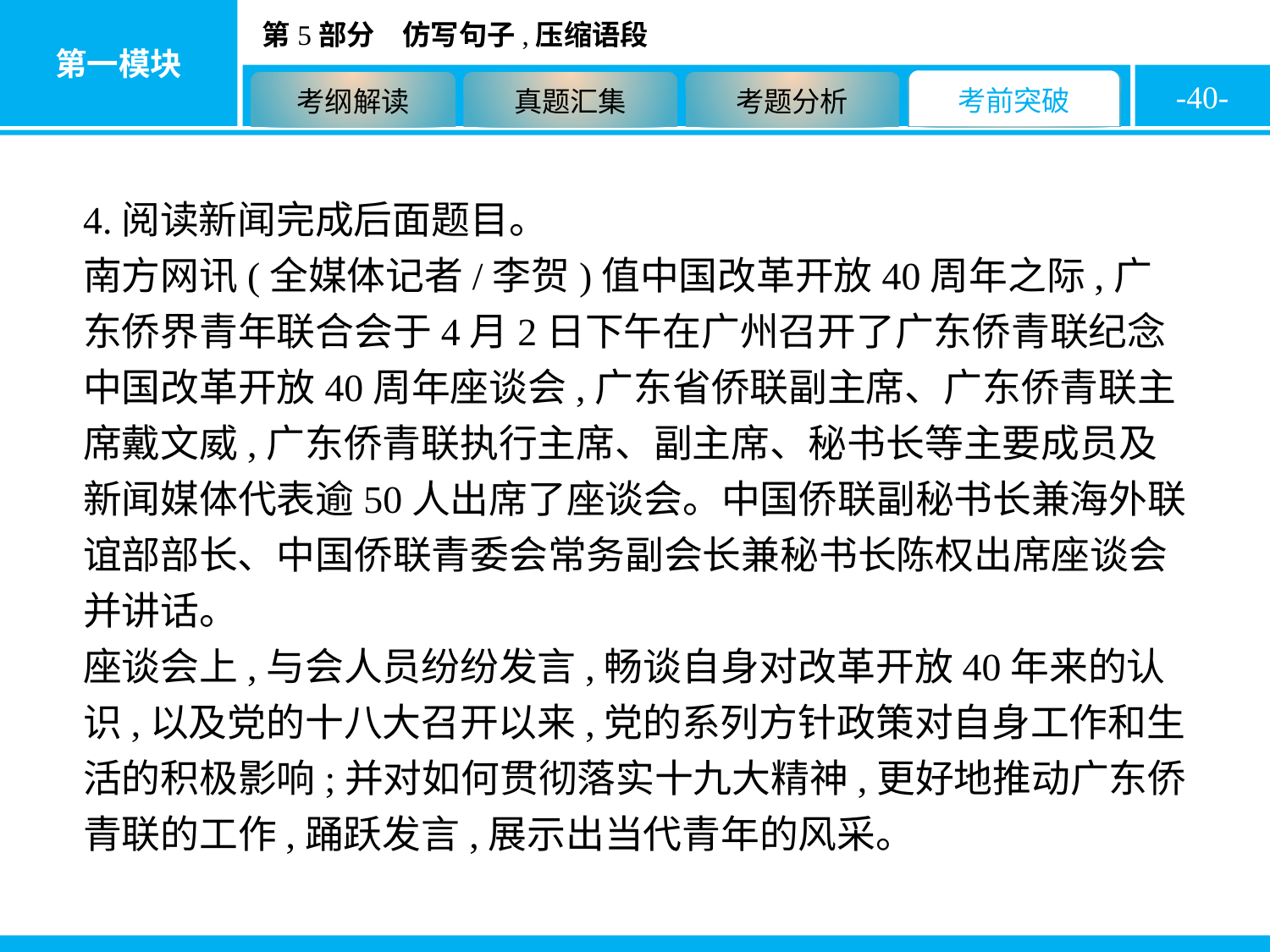

-40-
4.阅读新闻完成后面题目。
南方网讯(全媒体记者/李贺)值中国改革开放40周年之际,广东侨界青年联合会于4月2日下午在广州召开了广东侨青联纪念中国改革开放40周年座谈会,广东省侨联副主席、广东侨青联主席戴文威,广东侨青联执行主席、副主席、秘书长等主要成员及新闻媒体代表逾50人出席了座谈会。中国侨联副秘书长兼海外联谊部部长、中国侨联青委会常务副会长兼秘书长陈权出席座谈会并讲话。
座谈会上,与会人员纷纷发言,畅谈自身对改革开放40年来的认识,以及党的十八大召开以来,党的系列方针政策对自身工作和生活的积极影响;并对如何贯彻落实十九大精神,更好地推动广东侨青联的工作,踊跃发言,展示出当代青年的风采。